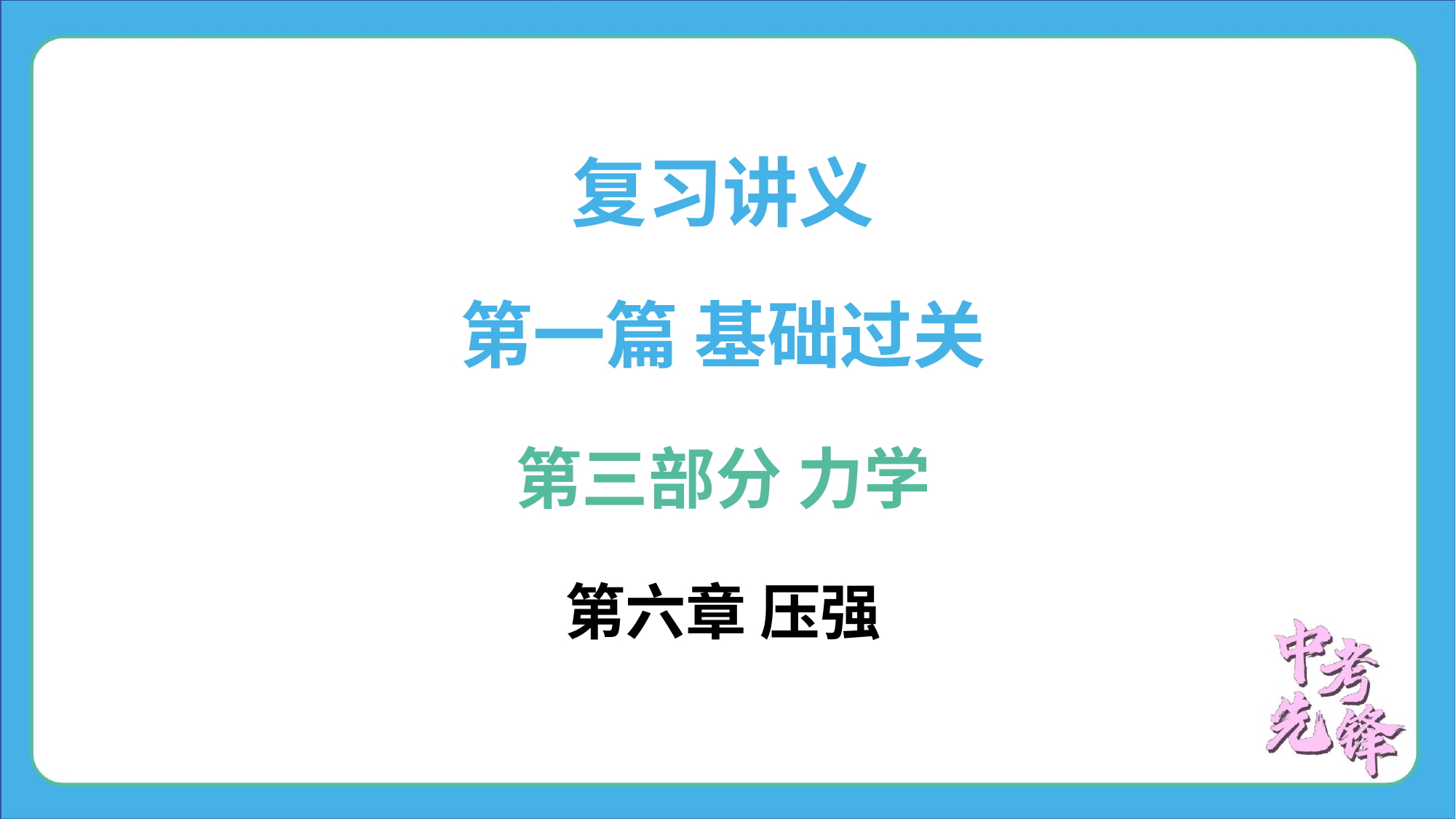

复习讲义
第一篇 基础过关
第三部分 力学
第六章 压强